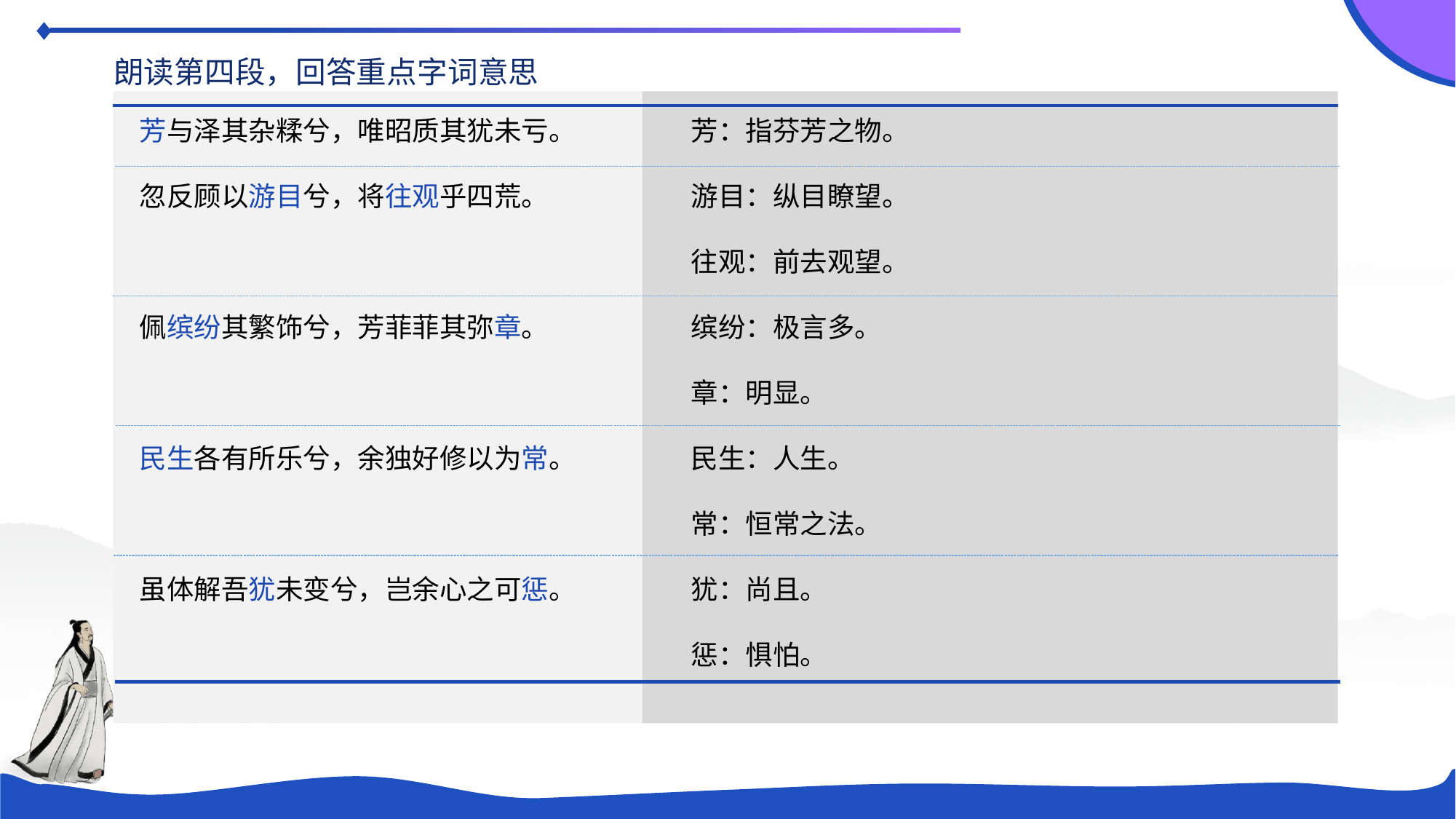

朗读第四段，回答重点字词意思

芳与泽其杂糅兮，唯昭质其犹未亏。

忽反顾以游目兮，将往观乎四荒。

佩缤纷其繁饰兮，芳菲菲其弥章。

民生各有所乐兮，余独好修以为常。

虽体解吾犹未变兮，岂余心之可惩。

芳：指芬芳之物。

游目：纵目瞭望。

往观：前去观望。

缤纷：极言多。

章：明显。

民生：人生。

常：恒常之法。

犹：尚且。

惩：惧怕。